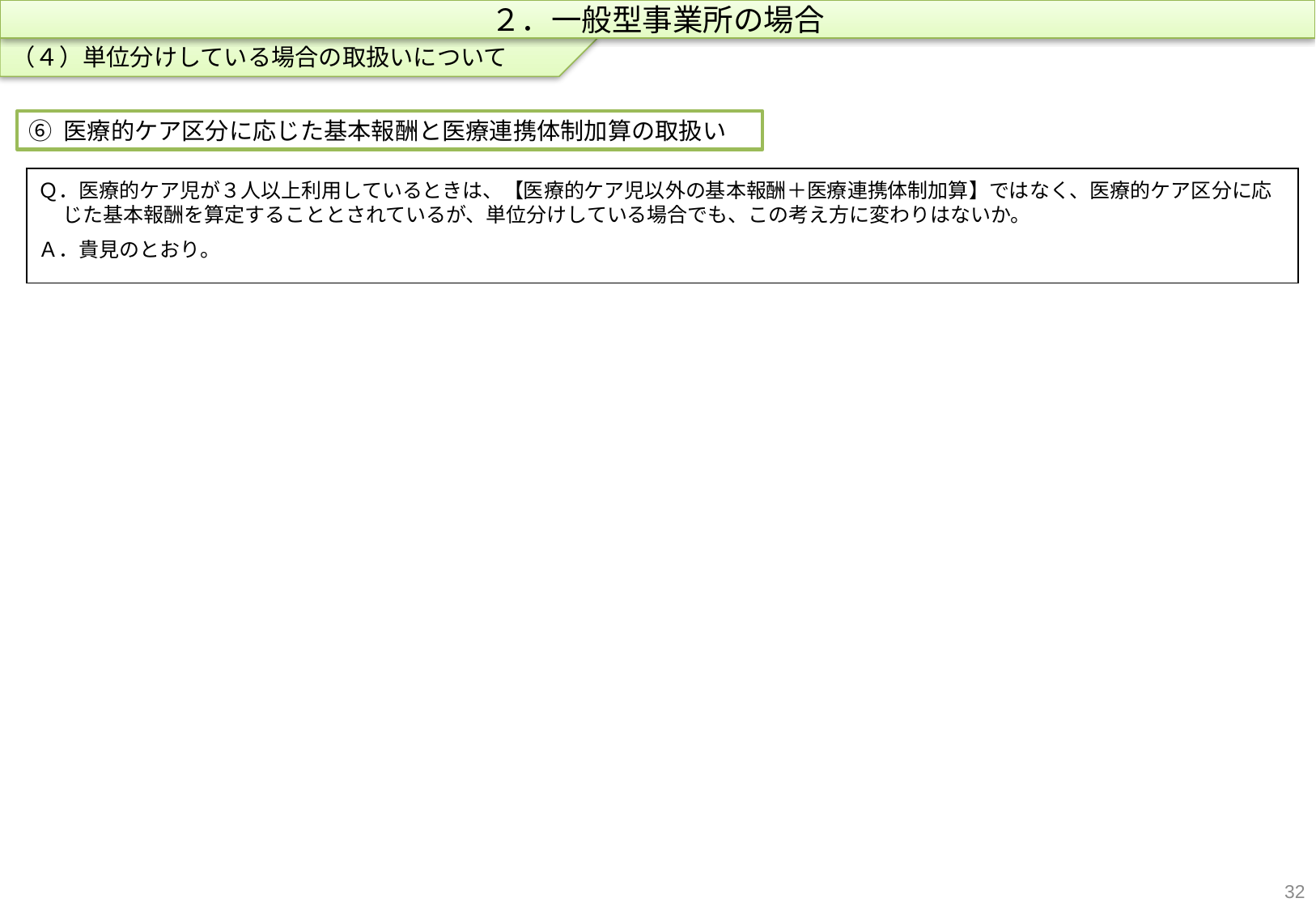

（４）単位分けしている場合の取扱いについて
２．一般型事業所の場合
⑥ 医療的ケア区分に応じた基本報酬と医療連携体制加算の取扱い
Ｑ．医療的ケア児が３人以上利用しているときは、【医療的ケア児以外の基本報酬＋医療連携体制加算】ではなく、医療的ケア区分に応じた基本報酬を算定することとされているが、単位分けしている場合でも、この考え方に変わりはないか。

Ａ．貴見のとおり。
32